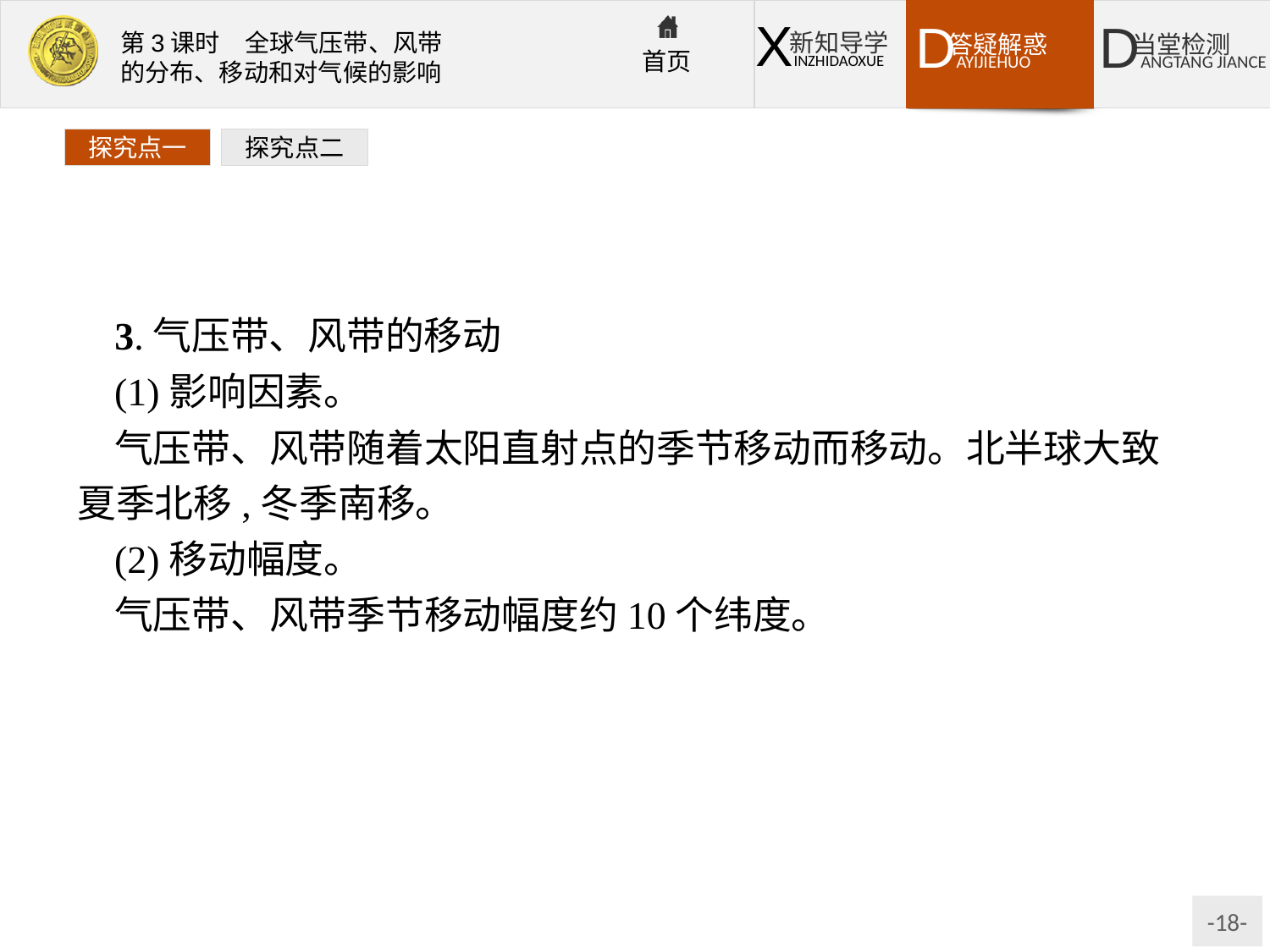

探究点一
探究点二
3.气压带、风带的移动
(1)影响因素。
气压带、风带随着太阳直射点的季节移动而移动。北半球大致夏季北移,冬季南移。
(2)移动幅度。
气压带、风带季节移动幅度约10个纬度。